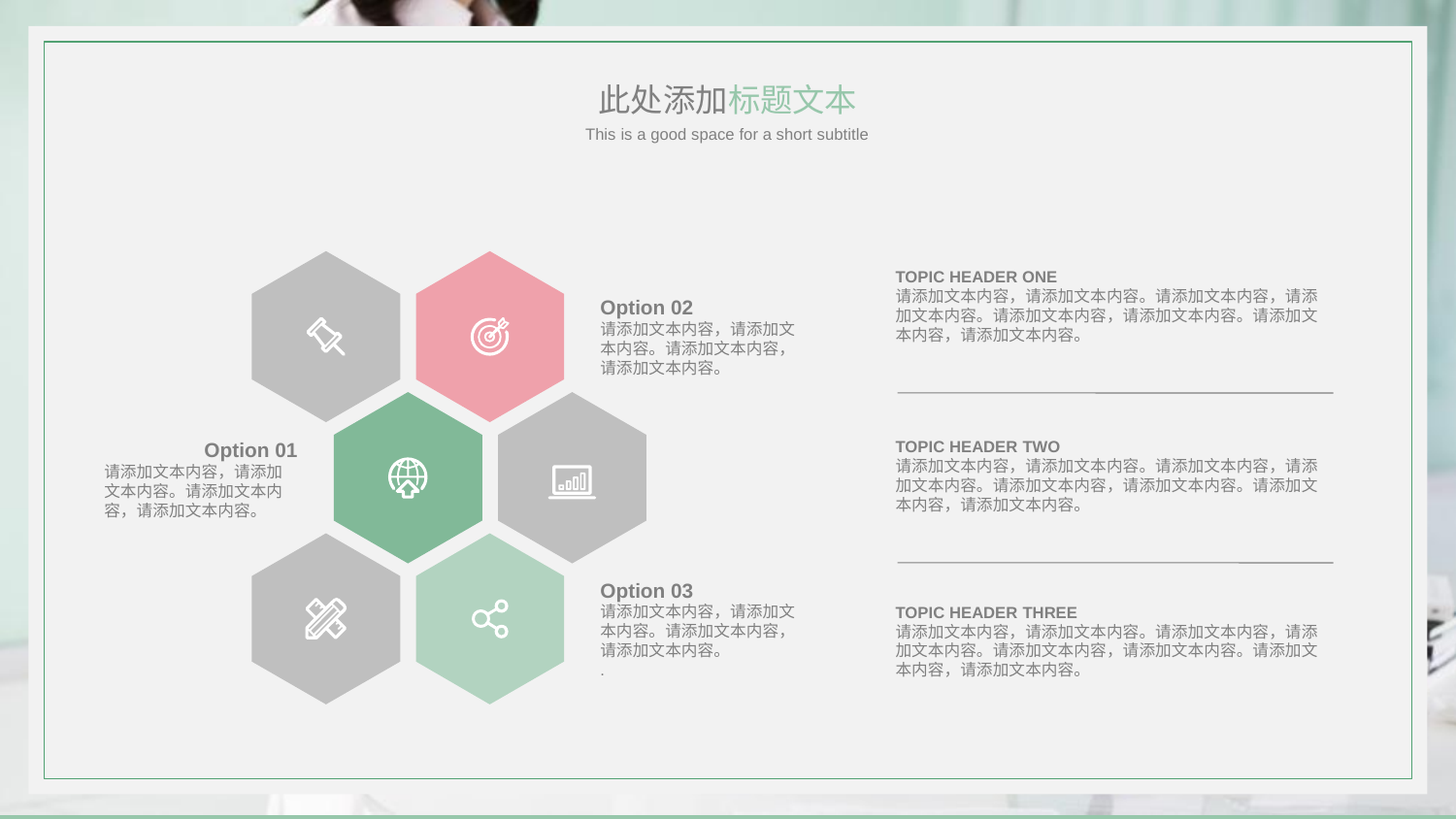

此处添加标题文本
This is a good space for a short subtitle

TOPIC HEADER ONE
请添加文本内容，请添加文本内容。请添加文本内容，请添加文本内容。请添加文本内容，请添加文本内容。请添加文本内容，请添加文本内容。

Option 02
请添加文本内容，请添加文本内容。请添加文本内容，请添加文本内容。

TOPIC HEADER TWO
请添加文本内容，请添加文本内容。请添加文本内容，请添加文本内容。请添加文本内容，请添加文本内容。请添加文本内容，请添加文本内容。

Option 01
请添加文本内容，请添加文本内容。请添加文本内容，请添加文本内容。

Option 03
请添加文本内容，请添加文本内容。请添加文本内容，请添加文本内容。
.

TOPIC HEADER THREE
请添加文本内容，请添加文本内容。请添加文本内容，请添加文本内容。请添加文本内容，请添加文本内容。请添加文本内容，请添加文本内容。